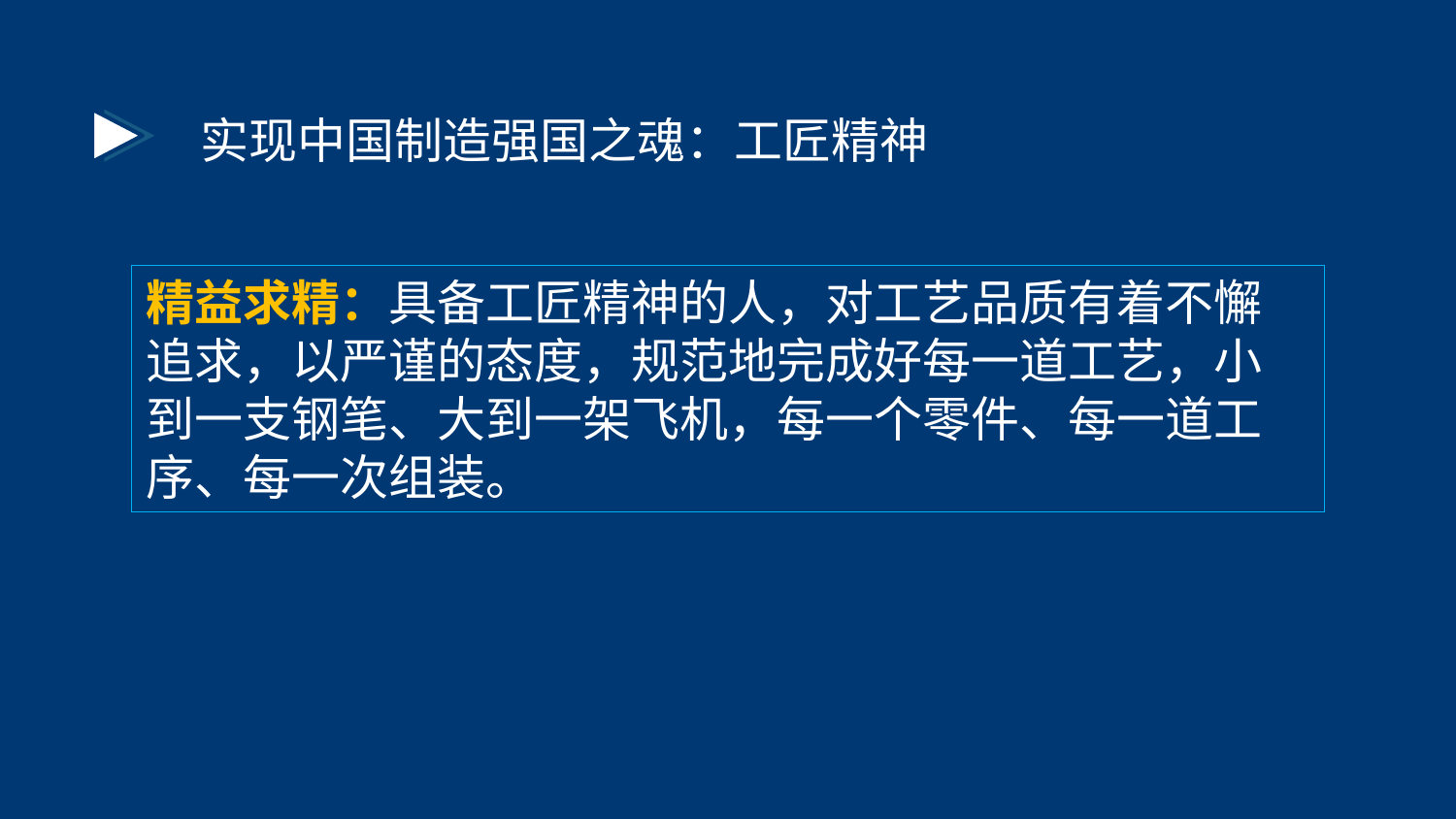

实现中国制造强国之魂：工匠精神

精益求精：具备工匠精神的人，对工艺品质有着不懈追求，以严谨的态度，规范地完成好每一道工艺，小到一支钢笔、大到一架飞机，每一个零件、每一道工序、每一次组装。

中国教育科学研究院
National Institute of Education Sciences
Page ▪ 10